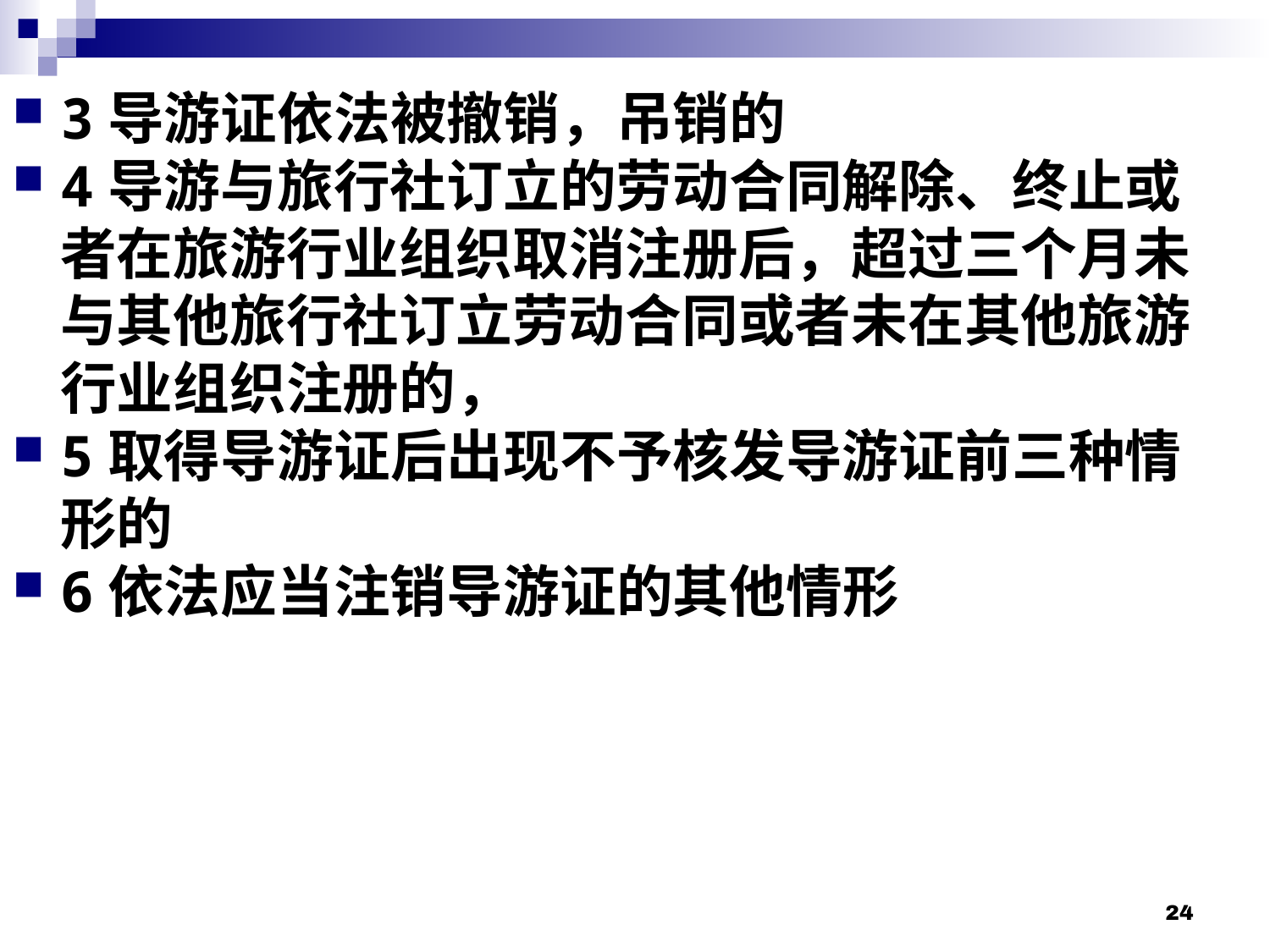

3导游证依法被撤销，吊销的
4导游与旅行社订立的劳动合同解除、终止或者在旅游行业组织取消注册后，超过三个月未与其他旅行社订立劳动合同或者未在其他旅游行业组织注册的，
5取得导游证后出现不予核发导游证前三种情形的
6依法应当注销导游证的其他情形

24